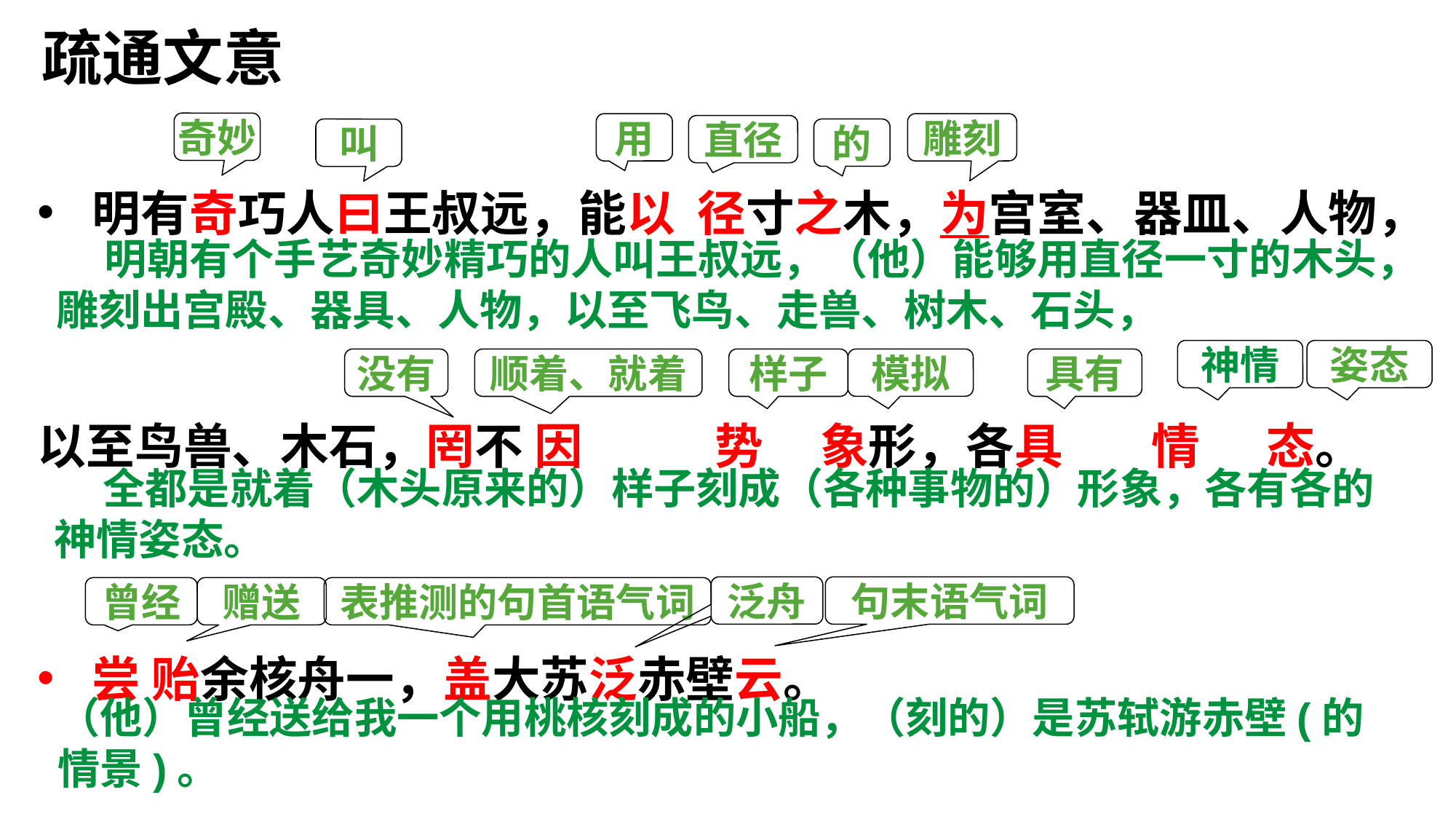

疏通文意
奇妙
雕刻
用
直径
叫
的
明有奇巧人曰王叔远，能以  径寸之木，为宫室、器皿、人物，

以至鸟兽、木石，罔不 因            势     象形，各具        情      态。

尝 贻余核舟一，盖大苏泛赤壁云。

    明朝有个手艺奇妙精巧的人叫王叔远，（他）能够用直径一寸的木头，雕刻出宫殿、器具、人物，以至飞鸟、走兽、树木、石头，
神情
姿态
模拟
没有
顺着、就着
样子
具有
    全都是就着（木头原来的）样子刻成（各种事物的）形象，各有各的神情姿态。
句末语气词
泛舟
曾经
赠送
表推测的句首语气词
（他）曾经送给我一个用桃核刻成的小船，（刻的）是苏轼游赤壁(的情景)。

人物,以至飞鸟走兽、树木、石头,